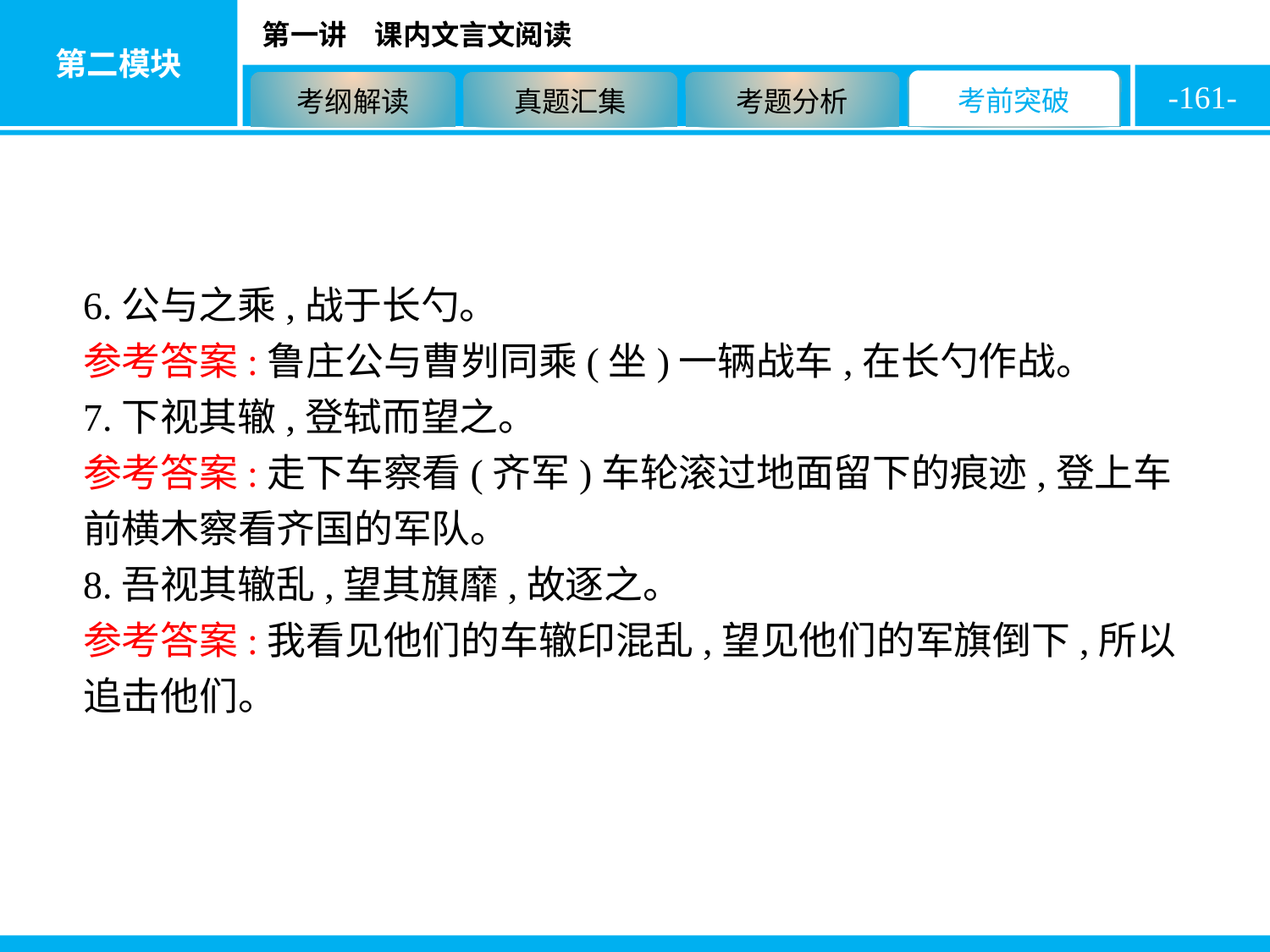

-161-
6.公与之乘,战于长勺。
参考答案:鲁庄公与曹刿同乘(坐)一辆战车,在长勺作战。
7.下视其辙,登轼而望之。
参考答案:走下车察看(齐军)车轮滚过地面留下的痕迹,登上车前横木察看齐国的军队。
8.吾视其辙乱,望其旗靡,故逐之。
参考答案:我看见他们的车辙印混乱,望见他们的军旗倒下,所以追击他们。